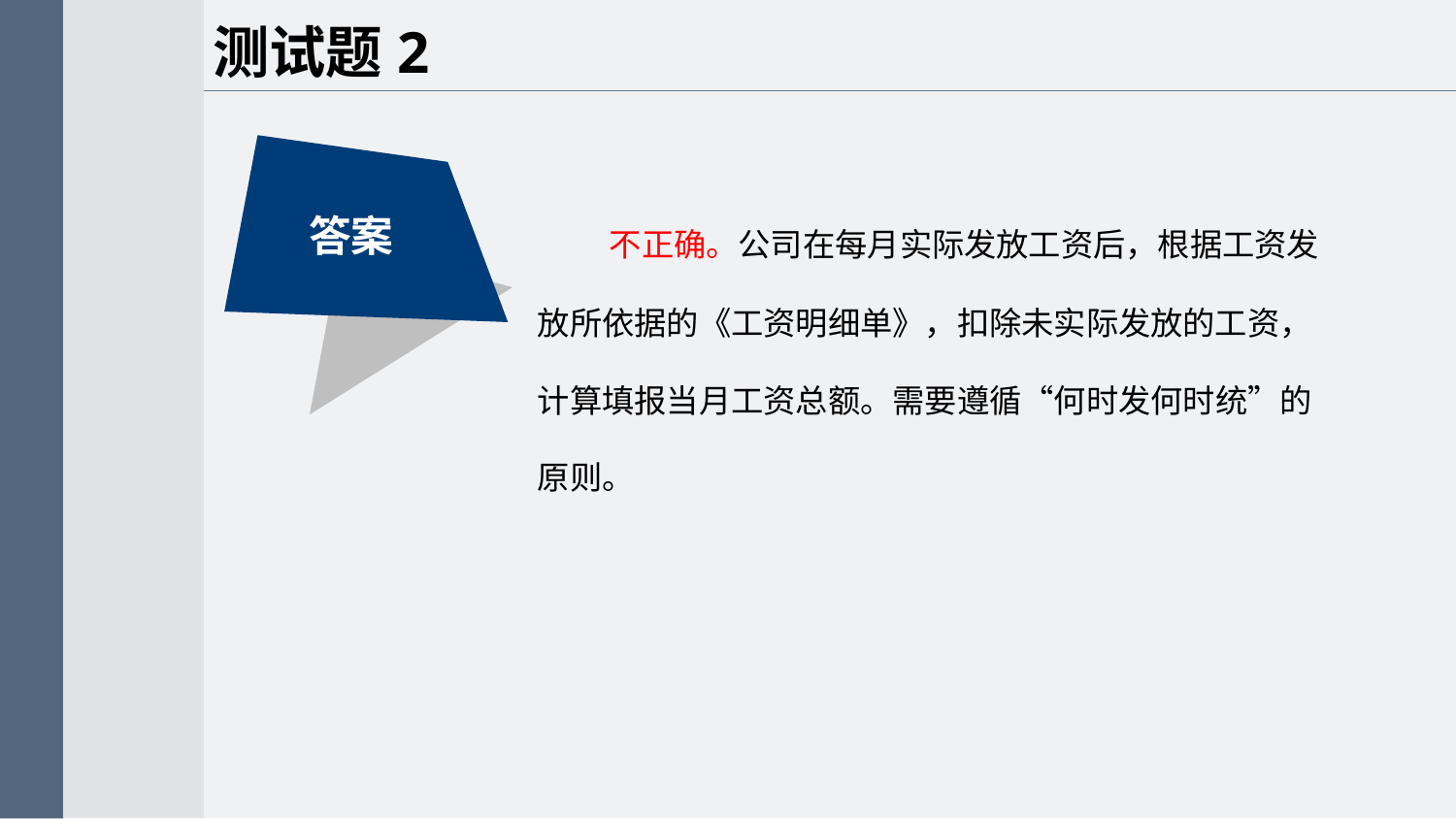

测试题2

        不正确。公司在每月实际发放工资后，根据工资发放所依据的《工资明细单》，扣除未实际发放的工资，计算填报当月工资总额。需要遵循“何时发何时统”的原则。

答案